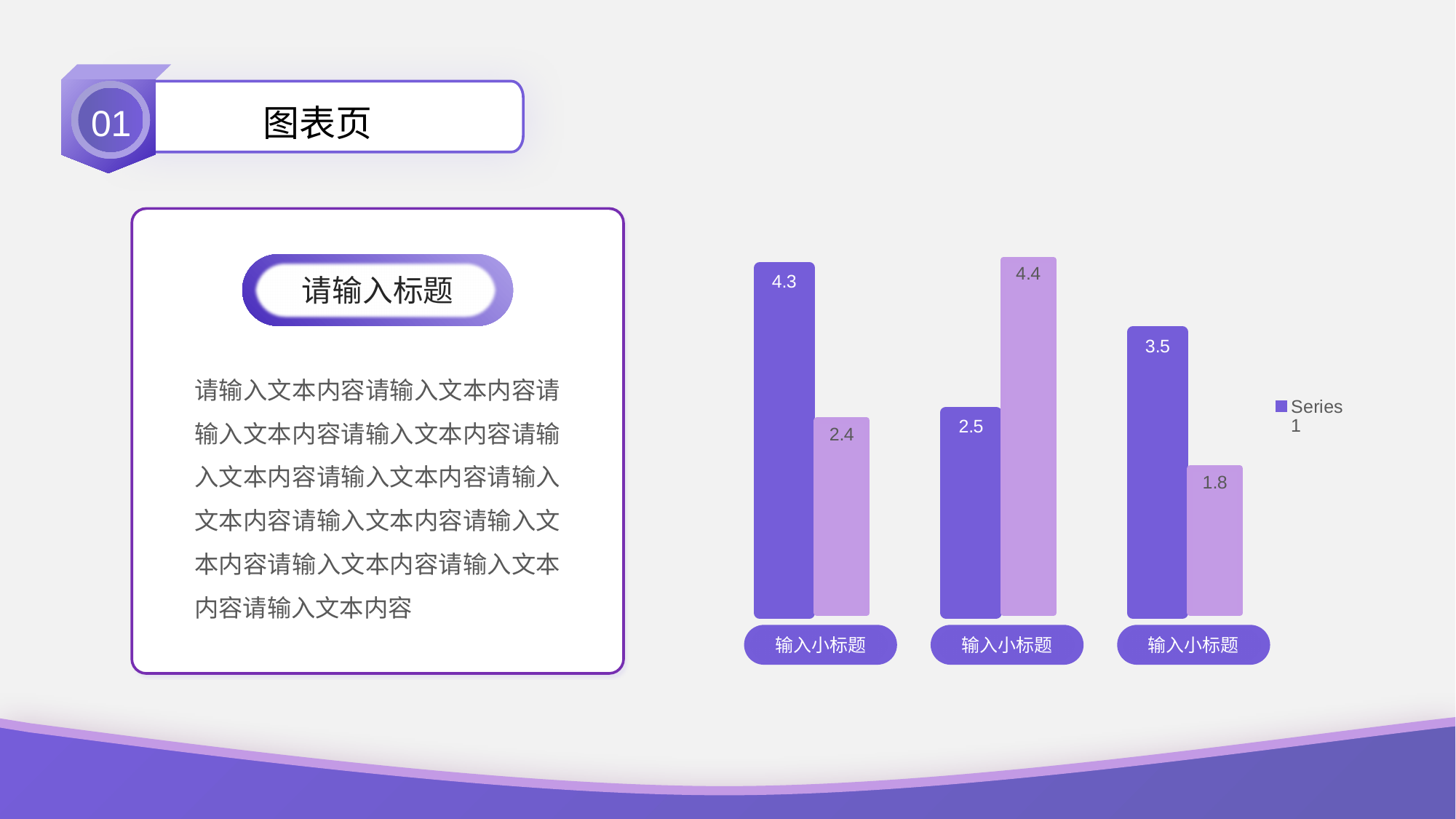

01
图表页

### Chart

| Category |  |  |
|---|---|---|

请输入标题
请输入文本内容请输入文本内容请输入文本内容请输入文本内容请输入文本内容请输入文本内容请输入文本内容请输入文本内容请输入文本内容请输入文本内容请输入文本内容请输入文本内容

输入小标题

输入小标题

输入小标题